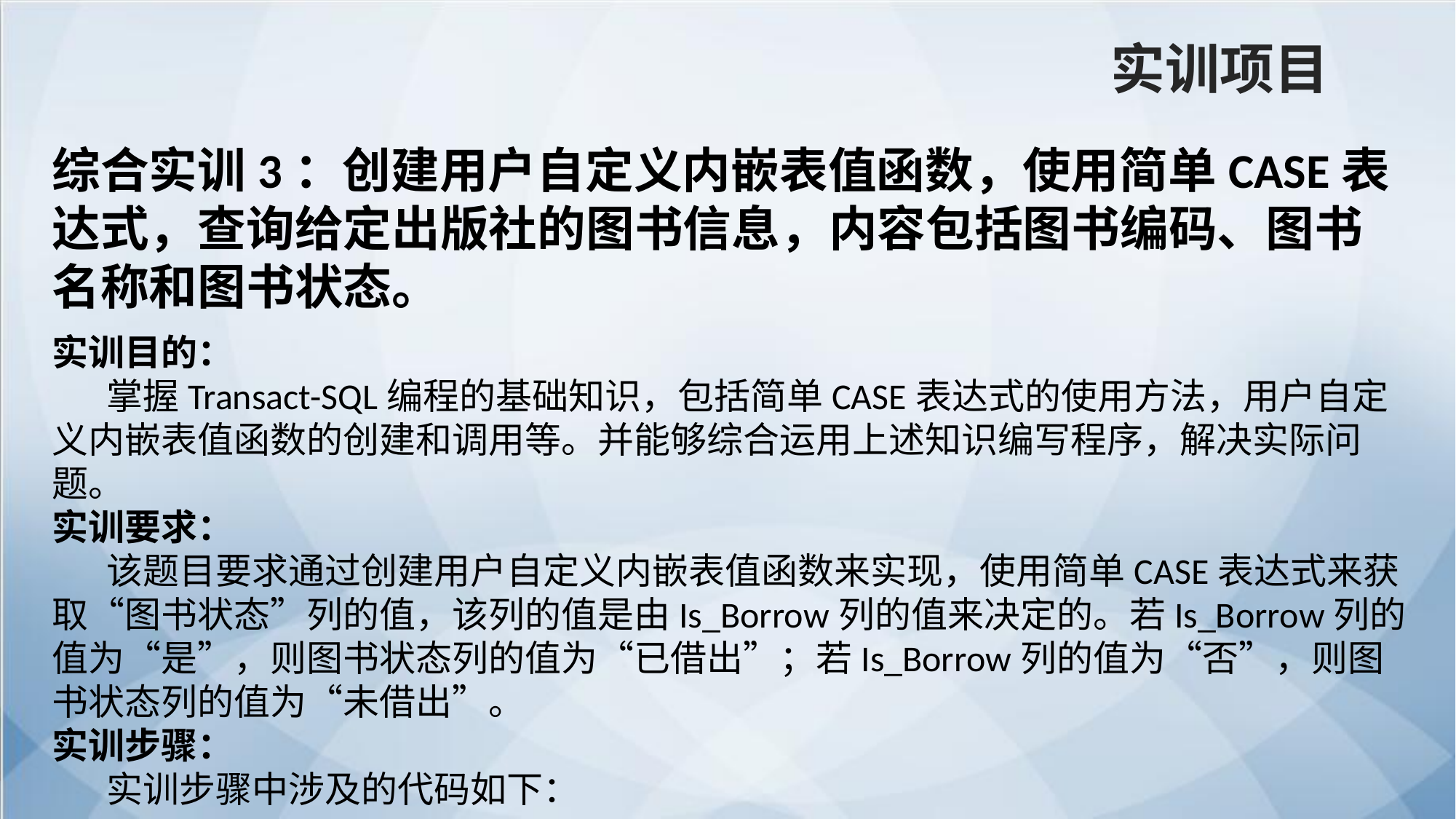

实训项目
综合实训3：创建用户自定义内嵌表值函数，使用简单CASE表达式，查询给定出版社的图书信息，内容包括图书编码、图书名称和图书状态。
实训目的：
掌握Transact-SQL编程的基础知识，包括简单CASE表达式的使用方法，用户自定义内嵌表值函数的创建和调用等。并能够综合运用上述知识编写程序，解决实际问题。
实训要求：
该题目要求通过创建用户自定义内嵌表值函数来实现，使用简单CASE表达式来获取“图书状态”列的值，该列的值是由Is_Borrow列的值来决定的。若Is_Borrow列的值为“是”，则图书状态列的值为“已借出”；若Is_Borrow列的值为“否”，则图书状态列的值为“未借出”。
实训步骤：
实训步骤中涉及的代码如下：